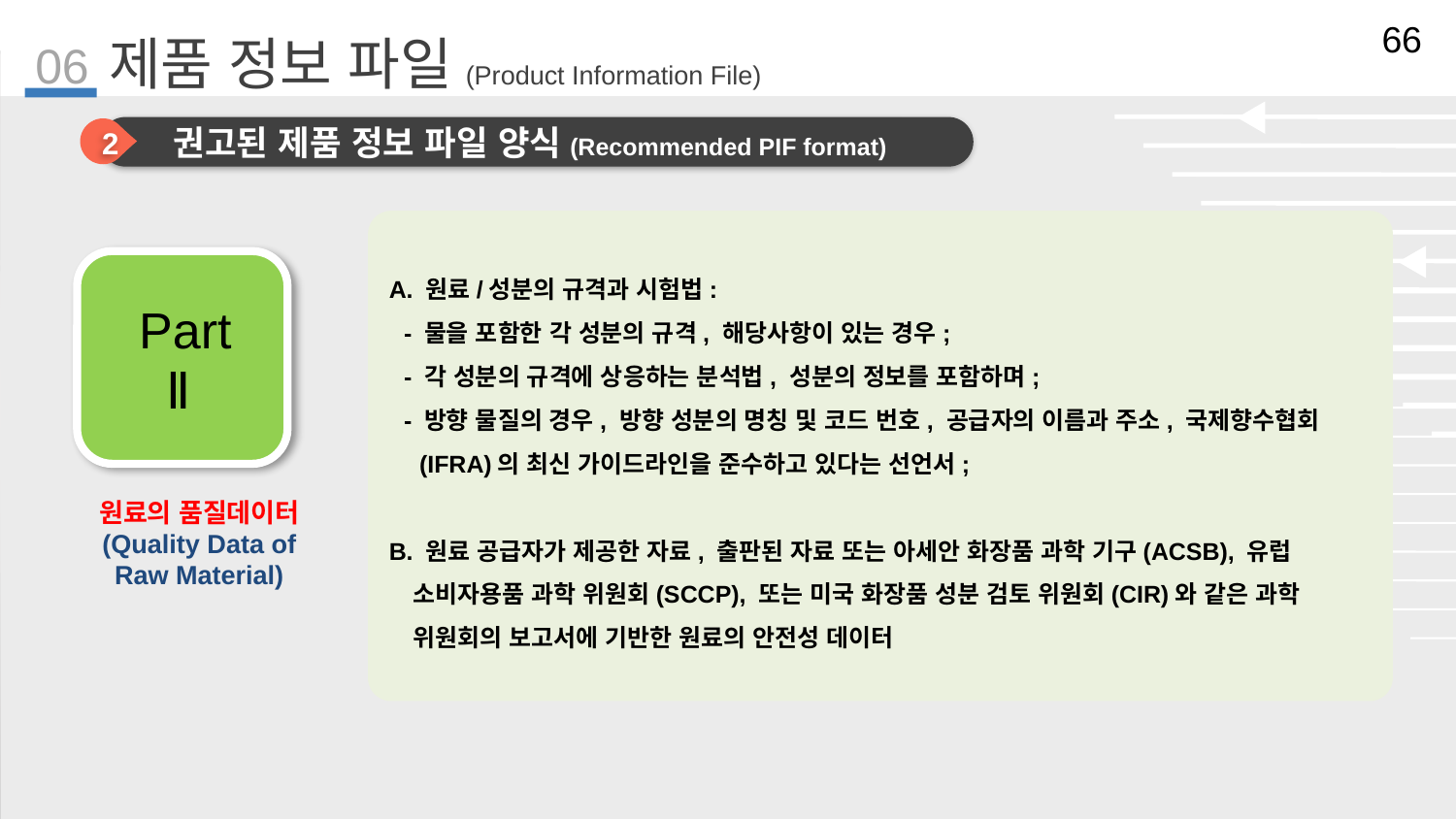

66
06
# 제품 정보 파일(Product Information File)
2

권고된 제품 정보 파일 양식(Recommended PIF format)
A. 원료/성분의 규격과 시험법:
- 물을 포함한 각 성분의 규격, 해당사항이 있는 경우;
- 각 성분의 규격에 상응하는 분석법, 성분의 정보를 포함하며;
- 방향 물질의 경우, 방향 성분의 명칭 및 코드 번호, 공급자의 이름과 주소, 국제향수협회(IFRA)의 최신 가이드라인을 준수하고 있다는 선언서;

B. 원료 공급자가 제공한 자료, 출판된 자료 또는 아세안 화장품 과학 기구(ACSB), 유럽 소비자용품 과학 위원회(SCCP), 또는 미국 화장품 성분 검토 위원회(CIR)와 같은 과학 위원회의 보고서에 기반한 원료의 안전성 데이터

Part Ⅱ
원료의 품질데이터
(Quality Data of
Raw Material)